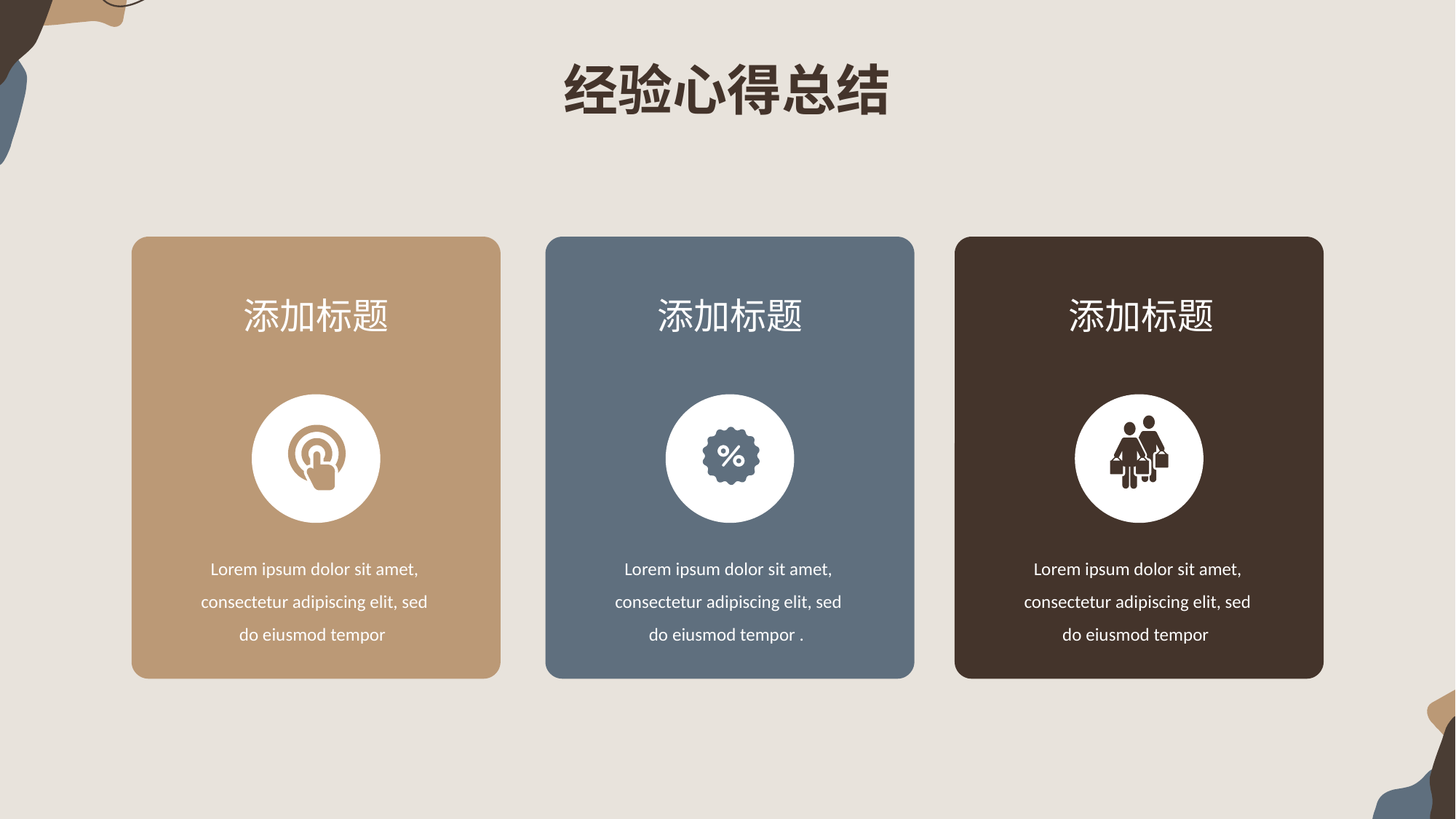

经验心得总结

添加标题
添加标题
添加标题

Lorem ipsum dolor sit amet, consectetur adipiscing elit, sed do eiusmod tempor
Lorem ipsum dolor sit amet, consectetur adipiscing elit, sed do eiusmod tempor .
Lorem ipsum dolor sit amet, consectetur adipiscing elit, sed do eiusmod tempor